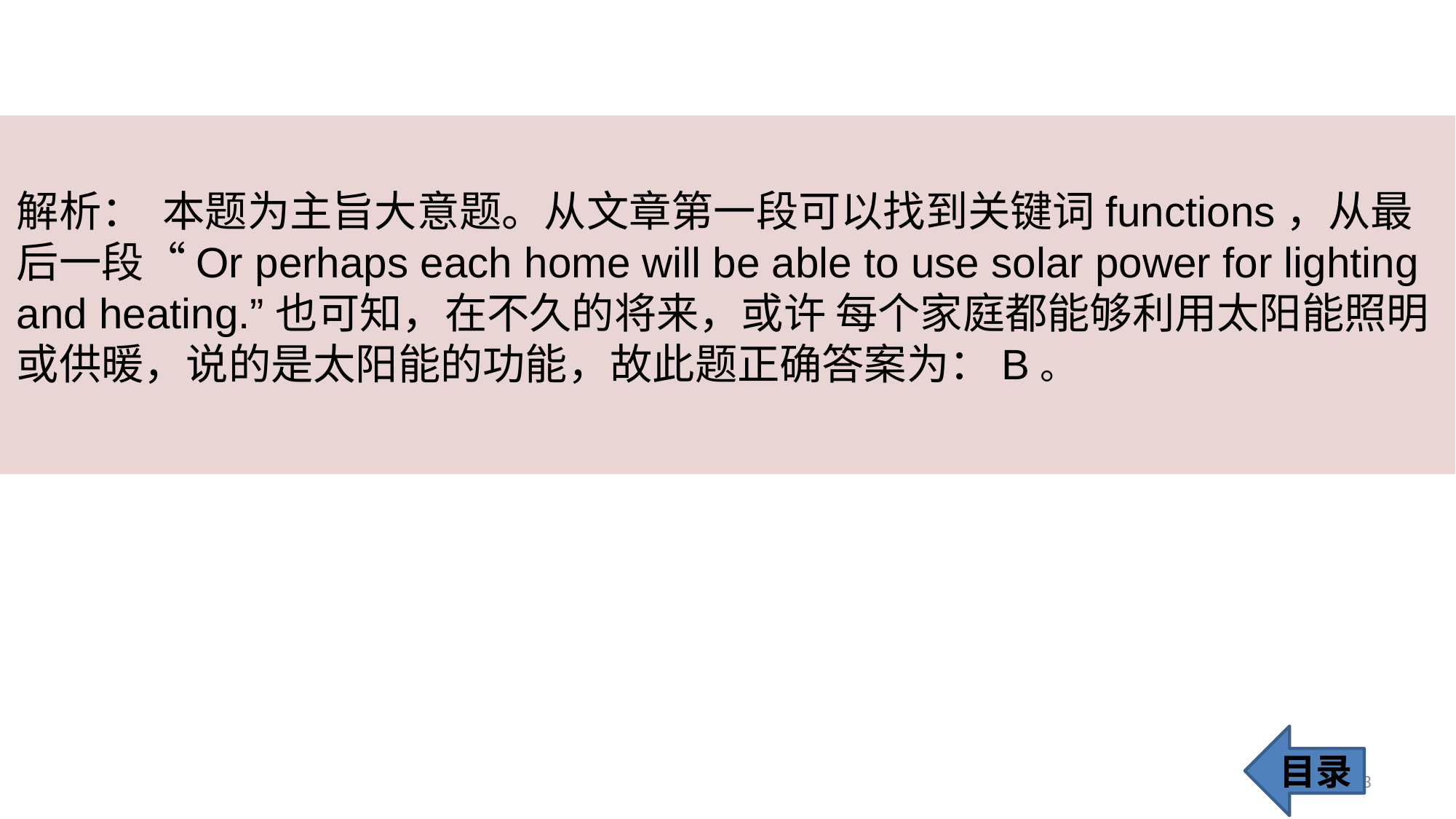

解析：  本题为主旨大意题。从文章第一段可以找到关键词functions，从最后一段“Or perhaps each home will be able to use solar power for lighting and heating.”也可知，在不久的将来，或许 每个家庭都能够利用太阳能照明或供暖，说的是太阳能的功能，故此题正确答案为：B。
目录
13